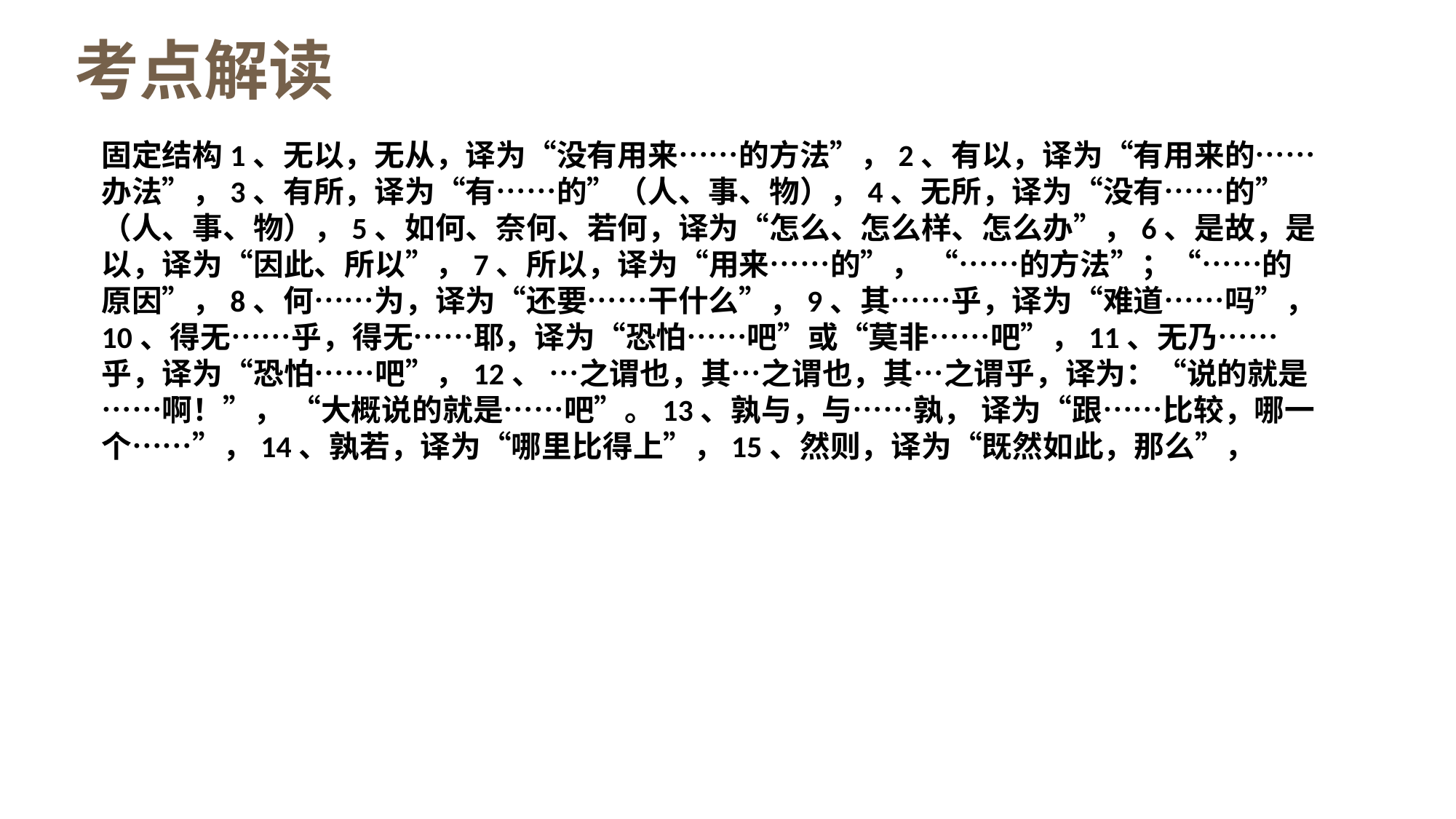

考点解读
固定结构1、无以，无从，译为“没有用来……的方法”，2、有以，译为“有用来的……办法”，3、有所，译为“有……的”（人、事、物），4、无所，译为“没有……的” （人、事、物），5、如何、奈何、若何，译为“怎么、怎么样、怎么办”，6、是故，是以，译为“因此、所以”，7、所以，译为“用来……的”， “……的方法”；“……的原因”，8、何……为，译为“还要……干什么”，9、其……乎，译为“难道……吗”，10、得无……乎，得无……耶，译为“恐怕……吧”或“莫非……吧”，11、无乃……乎，译为“恐怕……吧”，12、 …之谓也，其…之谓也，其…之谓乎，译为：“说的就是……啊！”， “大概说的就是……吧”。13、孰与，与……孰， 译为“跟……比较，哪一个……”，14、孰若，译为“哪里比得上”，15、然则，译为“既然如此，那么”，